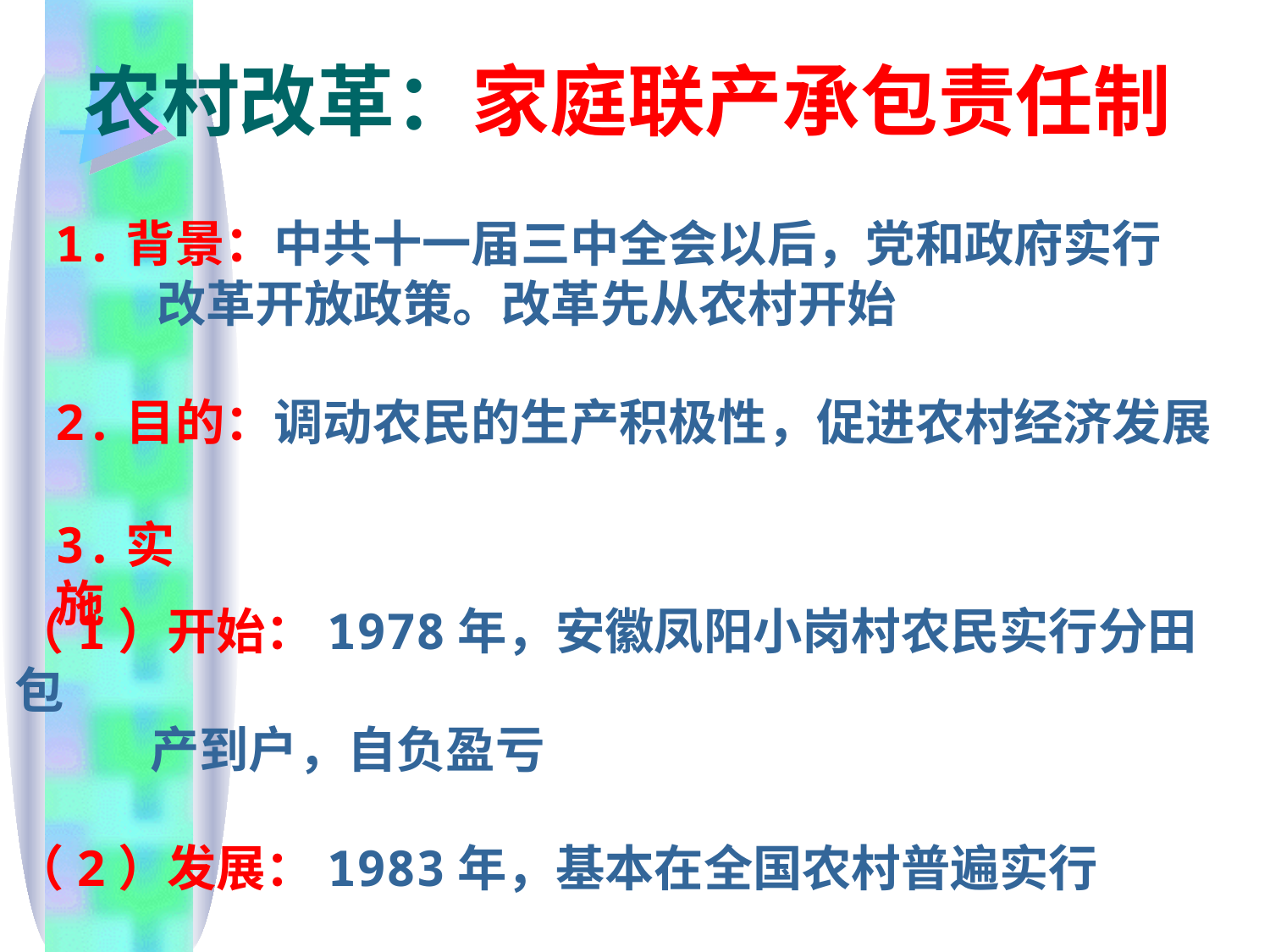

农村改革：家庭联产承包责任制
一
1.背景：中共十一届三中全会以后，党和政府实行
        改革开放政策。改革先从农村开始
2.目的：调动农民的生产积极性，促进农村经济发展
3.实施
（1）开始：1978年，安徽凤阳小岗村农民实行分田包
           产到户，自负盈亏

（2）发展：1983年，基本在全国农村普遍实行